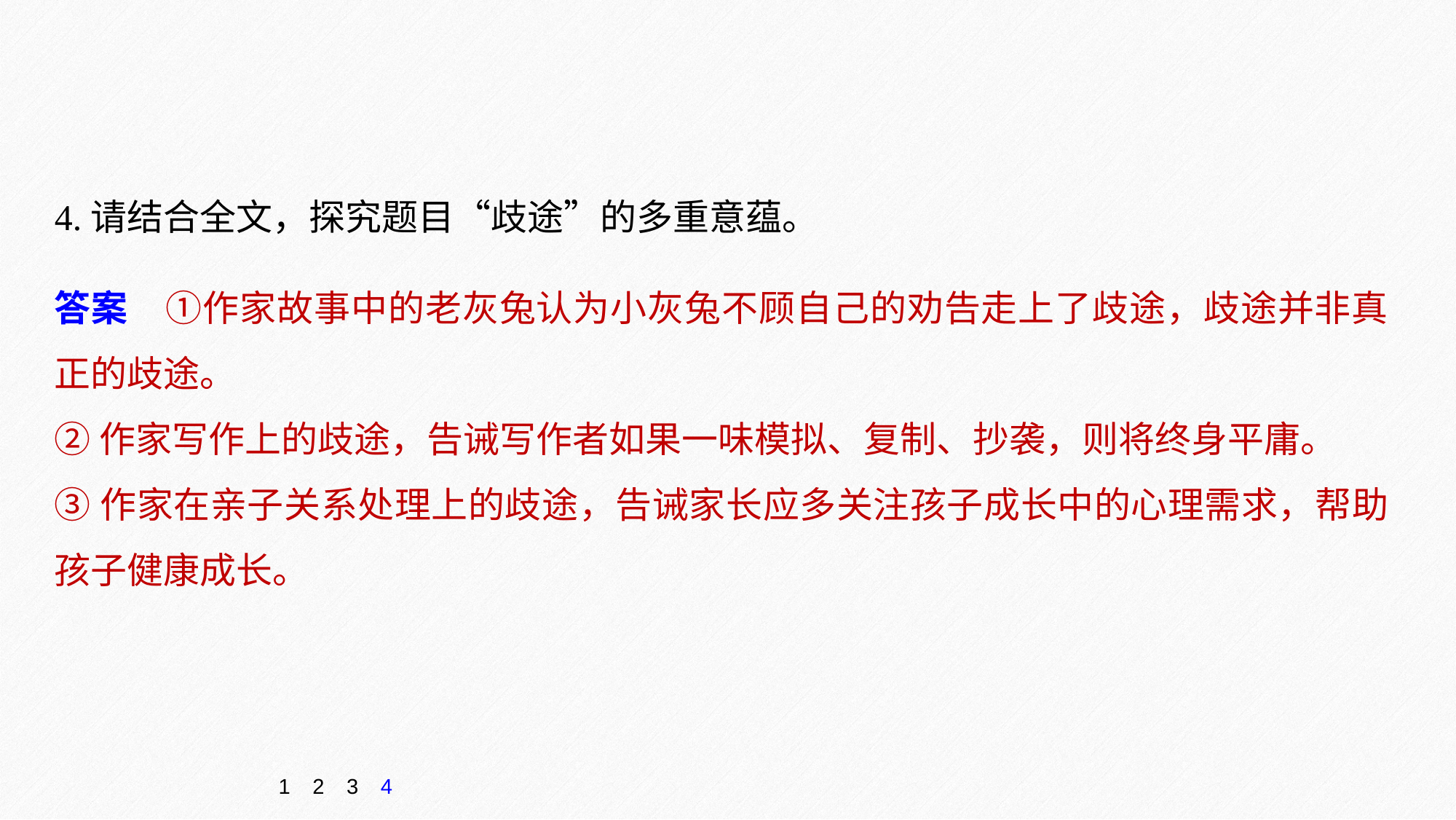

4.请结合全文，探究题目“歧途”的多重意蕴。
答案　①作家故事中的老灰兔认为小灰兔不顾自己的劝告走上了歧途，歧途并非真正的歧途。
②作家写作上的歧途，告诫写作者如果一味模拟、复制、抄袭，则将终身平庸。
③作家在亲子关系处理上的歧途，告诫家长应多关注孩子成长中的心理需求，帮助孩子健康成长。
1
2
3
4